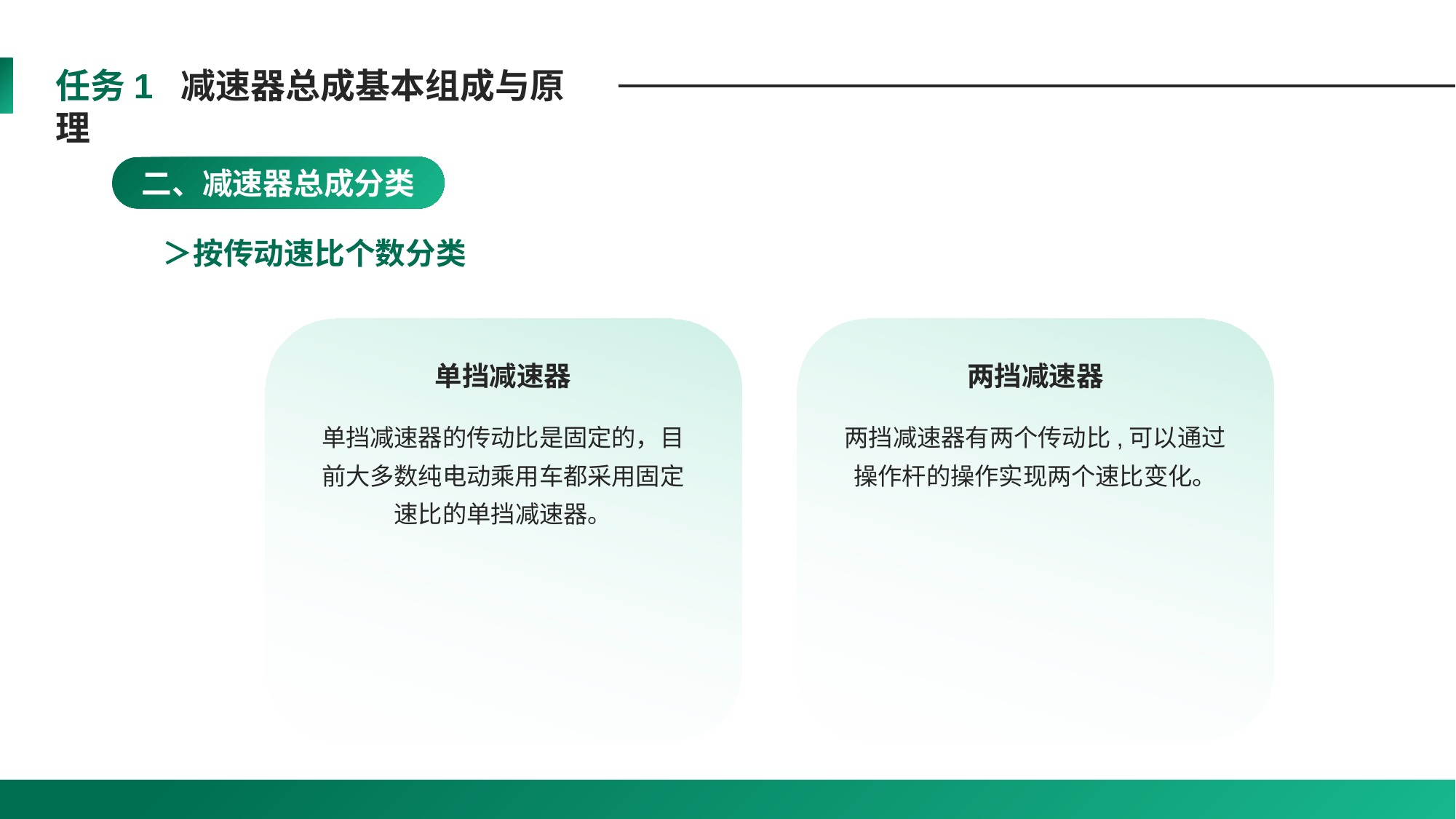

任务1  减速器总成基本组成与原理
二、减速器总成分类
＞按传动速比个数分类

单挡减速器
两挡减速器
单挡减速器的传动比是固定的，目前大多数纯电动乘用车都采用固定速比的单挡减速器。
两挡减速器有两个传动比,可以通过操作杆的操作实现两个速比变化。